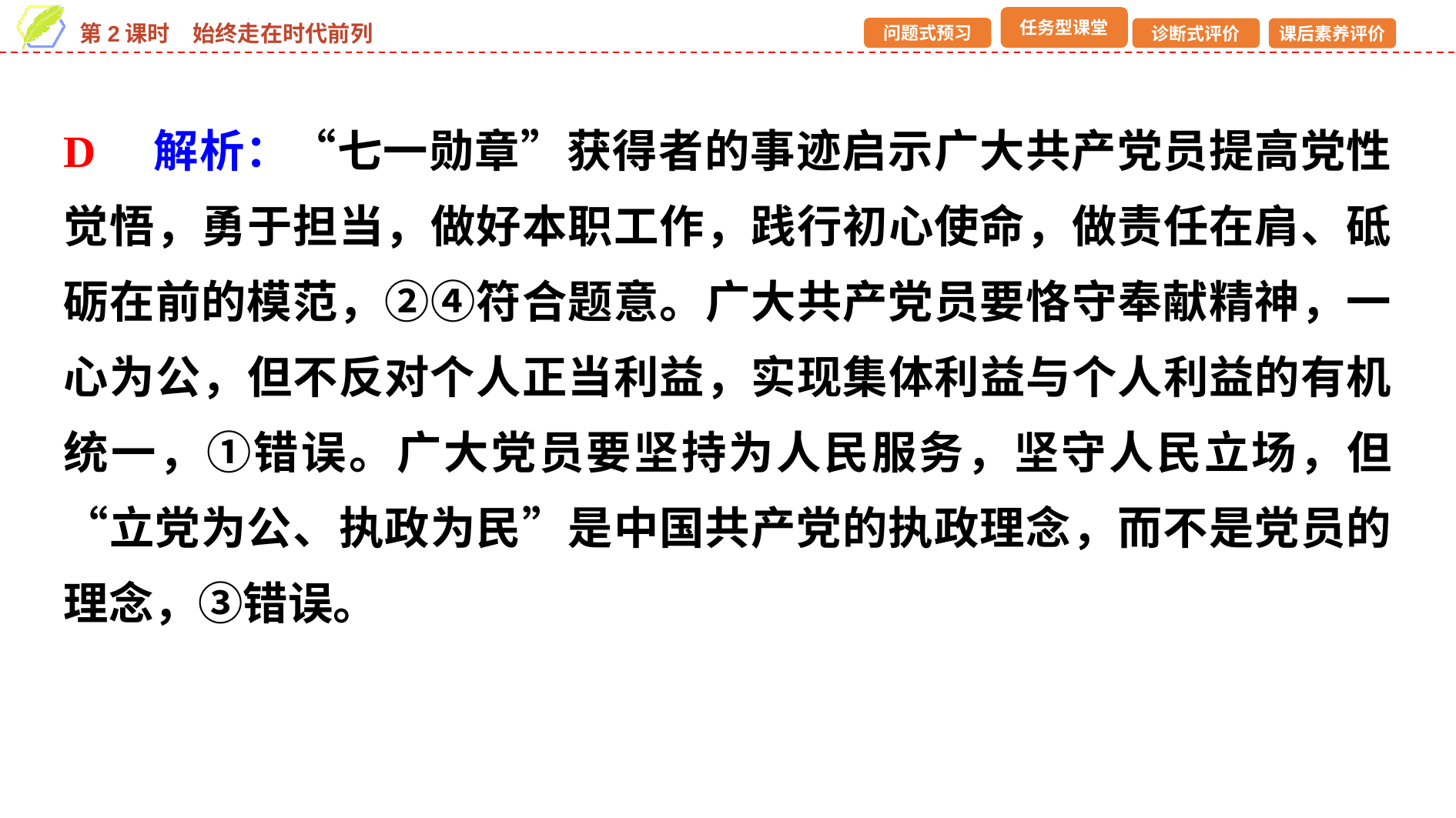

D　解析：“七一勋章”获得者的事迹启示广大共产党员提高党性觉悟，勇于担当，做好本职工作，践行初心使命，做责任在肩、砥砺在前的模范，②④符合题意。广大共产党员要恪守奉献精神，一心为公，但不反对个人正当利益，实现集体利益与个人利益的有机统一，①错误。广大党员要坚持为人民服务，坚守人民立场，但“立党为公、执政为民”是中国共产党的执政理念，而不是党员的理念，③错误。